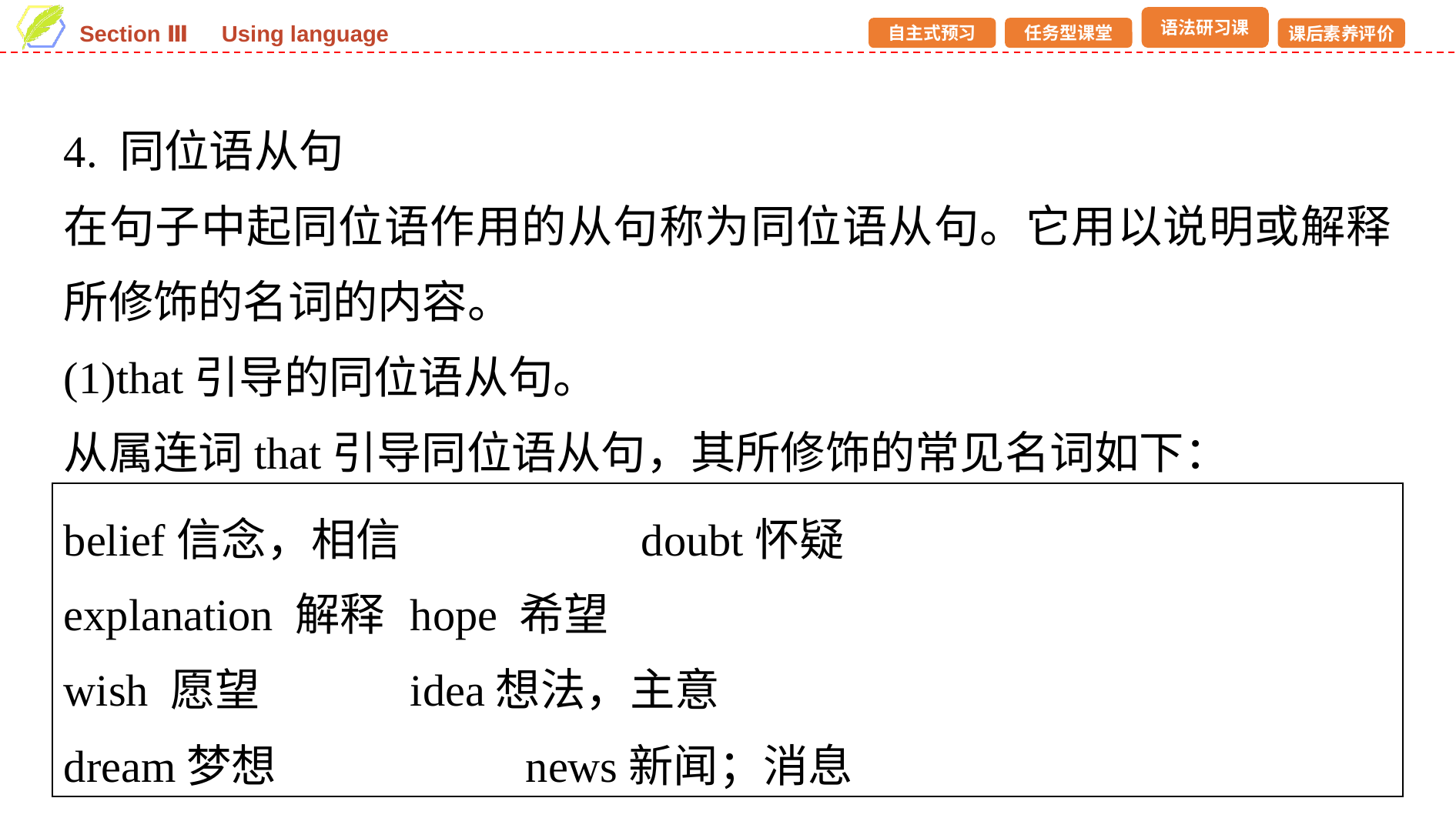

4. 同位语从句
在句子中起同位语作用的从句称为同位语从句。它用以说明或解释所修饰的名词的内容。
(1)that引导的同位语从句。
从属连词that引导同位语从句，其所修饰的常见名词如下：
belief信念，相信　　　	doubt怀疑
explanation 解释  	hope 希望
wish 愿望  		idea想法，主意
dream梦想  		news新闻；消息